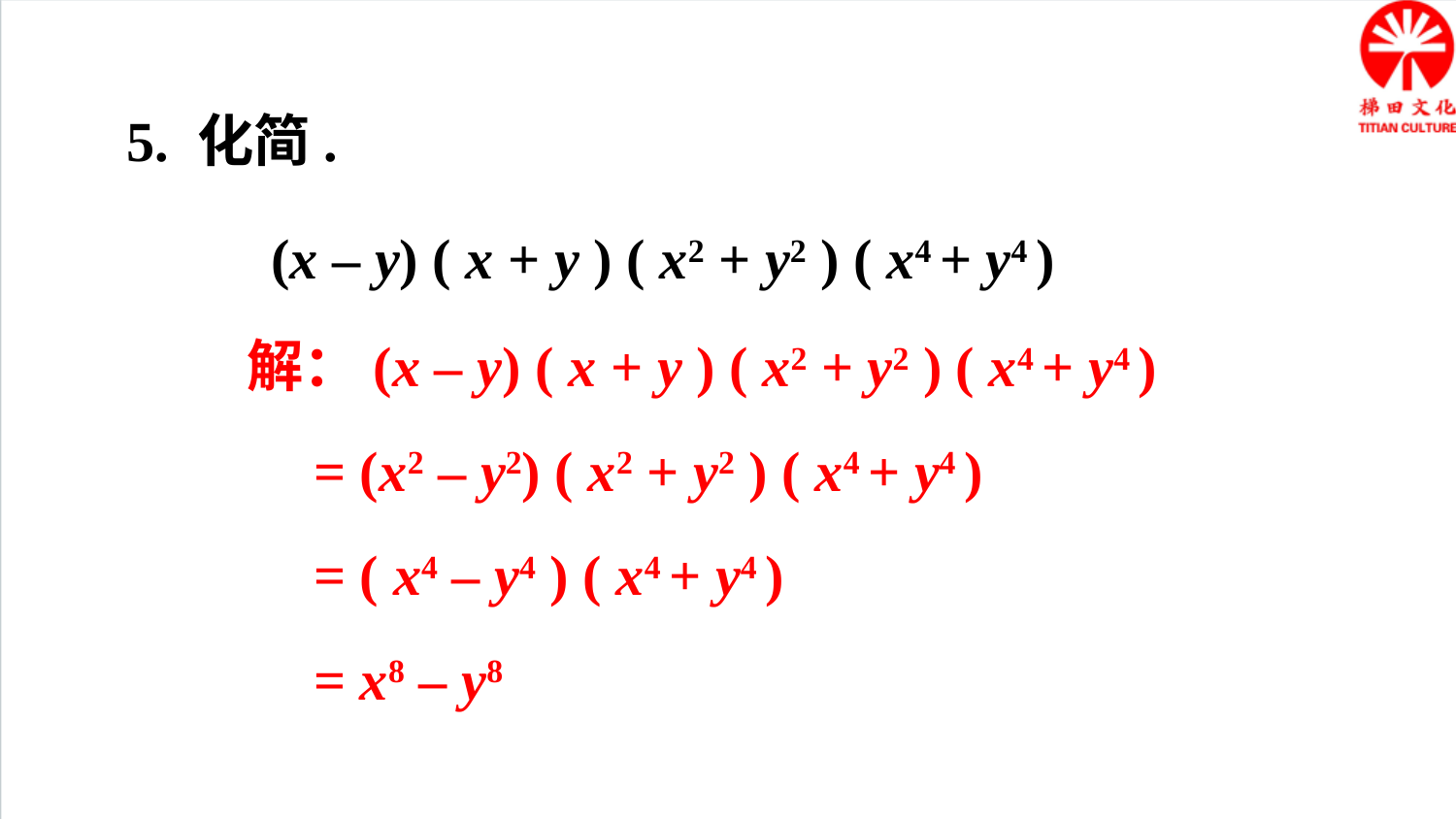

5. 化简.
(x – y) ( x + y ) ( x2 + y2 ) ( x4 + y4 )
解：(x – y) ( x + y ) ( x2 + y2 ) ( x4 + y4 )
= (x2 – y2) ( x2 + y2 ) ( x4 + y4 )
= ( x4 – y4 ) ( x4 + y4 )
= x8 – y8